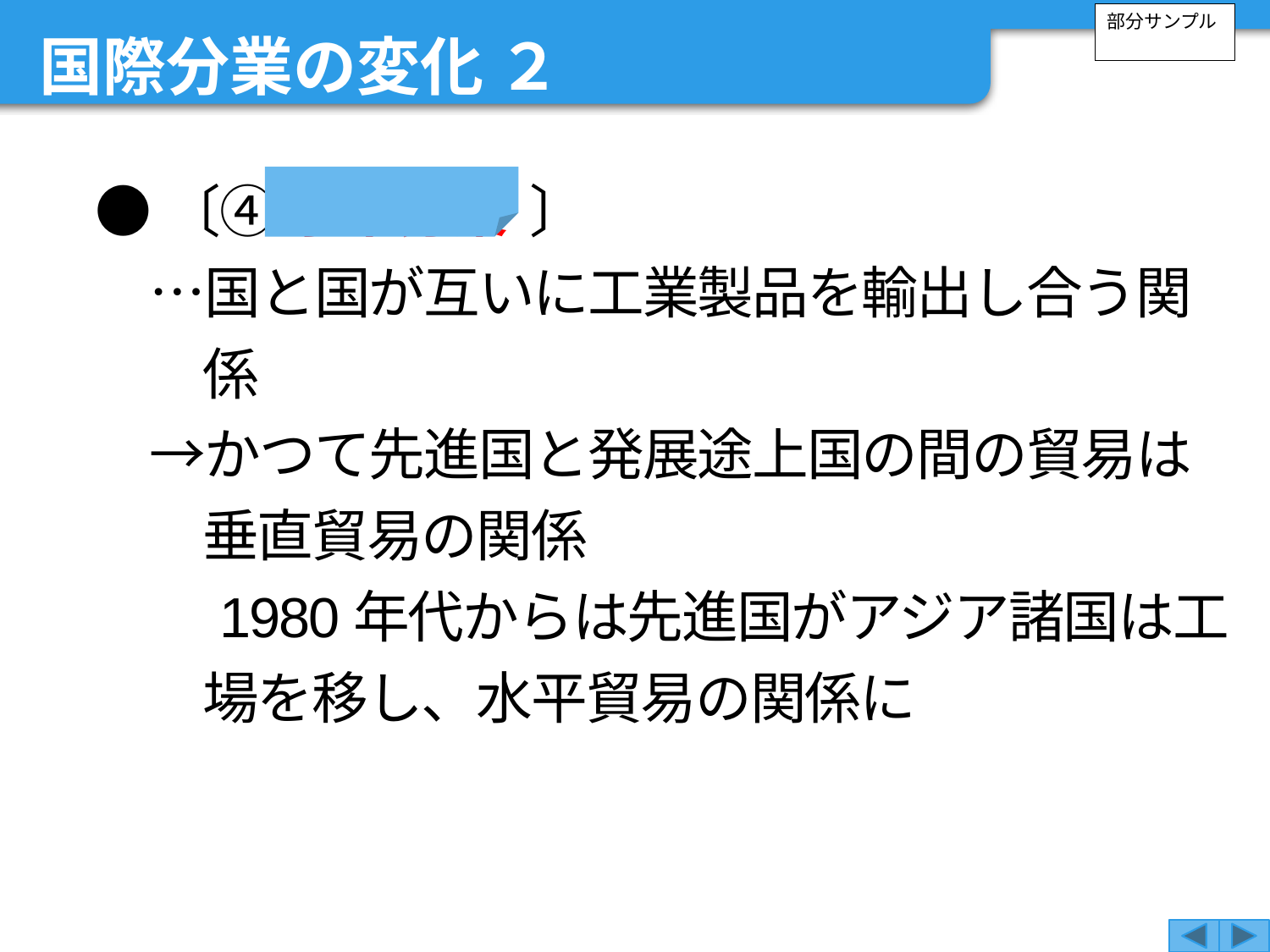

国際分業の変化 ２
部分サンプル
●〔④ 水平分業  〕
　…国と国が互いに工業製品を輸出し合う関係
　→かつて先進国と発展途上国の間の貿易は垂直貿易の関係
　　1980年代からは先進国がアジア諸国は工場を移し、水平貿易の関係に